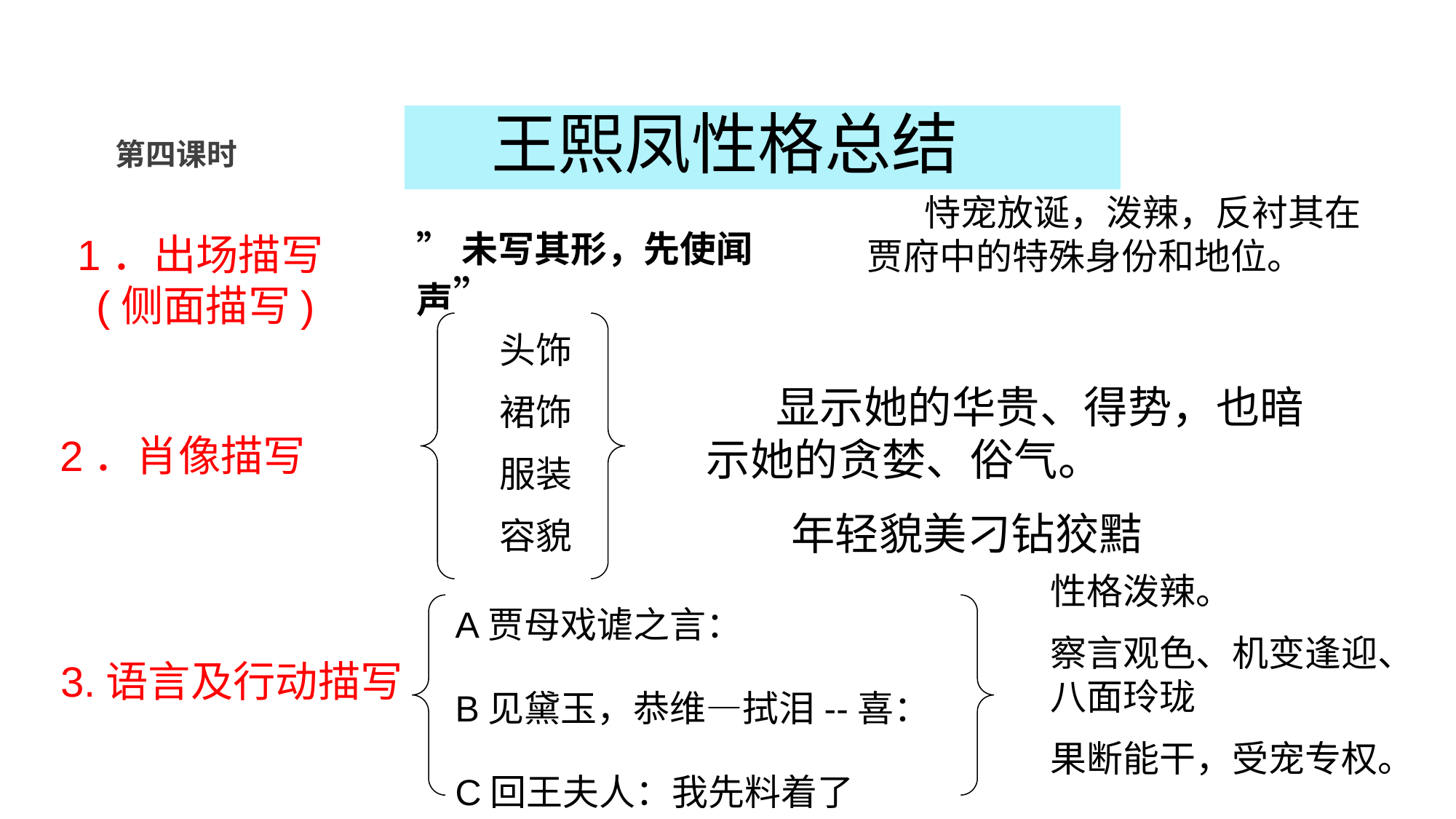

王熙凤性格总结
第四课时
      恃宠放诞，泼辣，反衬其在贾府中的特殊身份和地位。
”未写其形，先使闻声”
1．出场描写(侧面描写)

头饰
裙饰
服装
容貌
      显示她的华贵、得势，也暗示她的贪婪、俗气。
2．肖像描写
年轻貌美刁钻狡黠
性格泼辣。
察言观色、机变逢迎、八面玲珑
果断能干，受宠专权。
A贾母戏谑之言：
B见黛玉，恭维—拭泪--喜：
C回王夫人：我先料着了

3.语言及行动描写